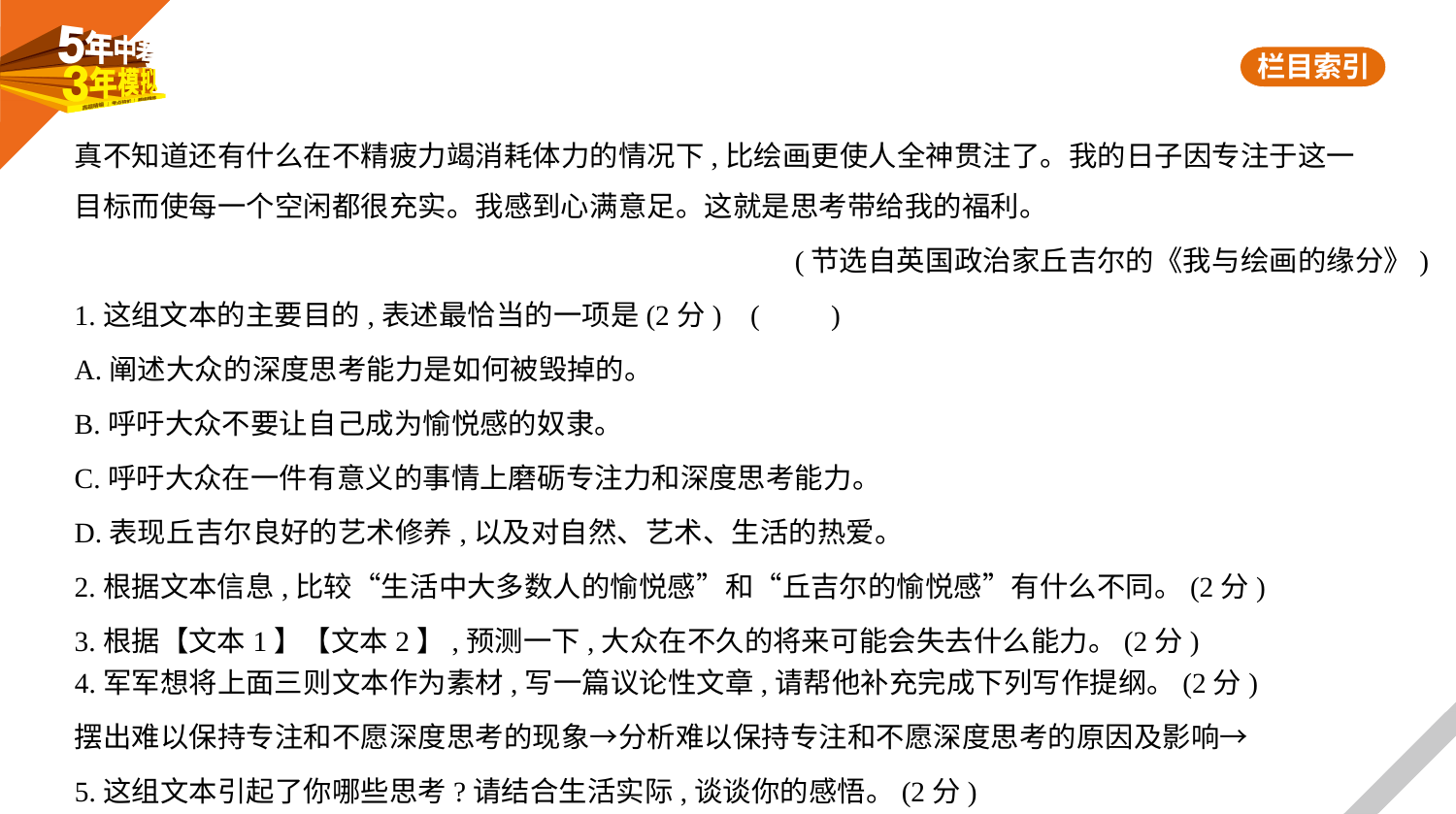

真不知道还有什么在不精疲力竭消耗体力的情况下,比绘画更使人全神贯注了。我的日子因专注于这一
目标而使每一个空闲都很充实。我感到心满意足。这就是思考带给我的福利。
 (节选自英国政治家丘吉尔的《我与绘画的缘分》)
1.这组文本的主要目的,表述最恰当的一项是(2分) (　　)
A.阐述大众的深度思考能力是如何被毁掉的。
B.呼吁大众不要让自己成为愉悦感的奴隶。
C.呼吁大众在一件有意义的事情上磨砺专注力和深度思考能力。
D.表现丘吉尔良好的艺术修养,以及对自然、艺术、生活的热爱。
2.根据文本信息,比较“生活中大多数人的愉悦感”和“丘吉尔的愉悦感”有什么不同。(2分)
3.根据【文本1】【文本2】,预测一下,大众在不久的将来可能会失去什么能力。(2分)
4.军军想将上面三则文本作为素材,写一篇议论性文章,请帮他补充完成下列写作提纲。(2分)
摆出难以保持专注和不愿深度思考的现象→分析难以保持专注和不愿深度思考的原因及影响→
5.这组文本引起了你哪些思考?请结合生活实际,谈谈你的感悟。(2分)